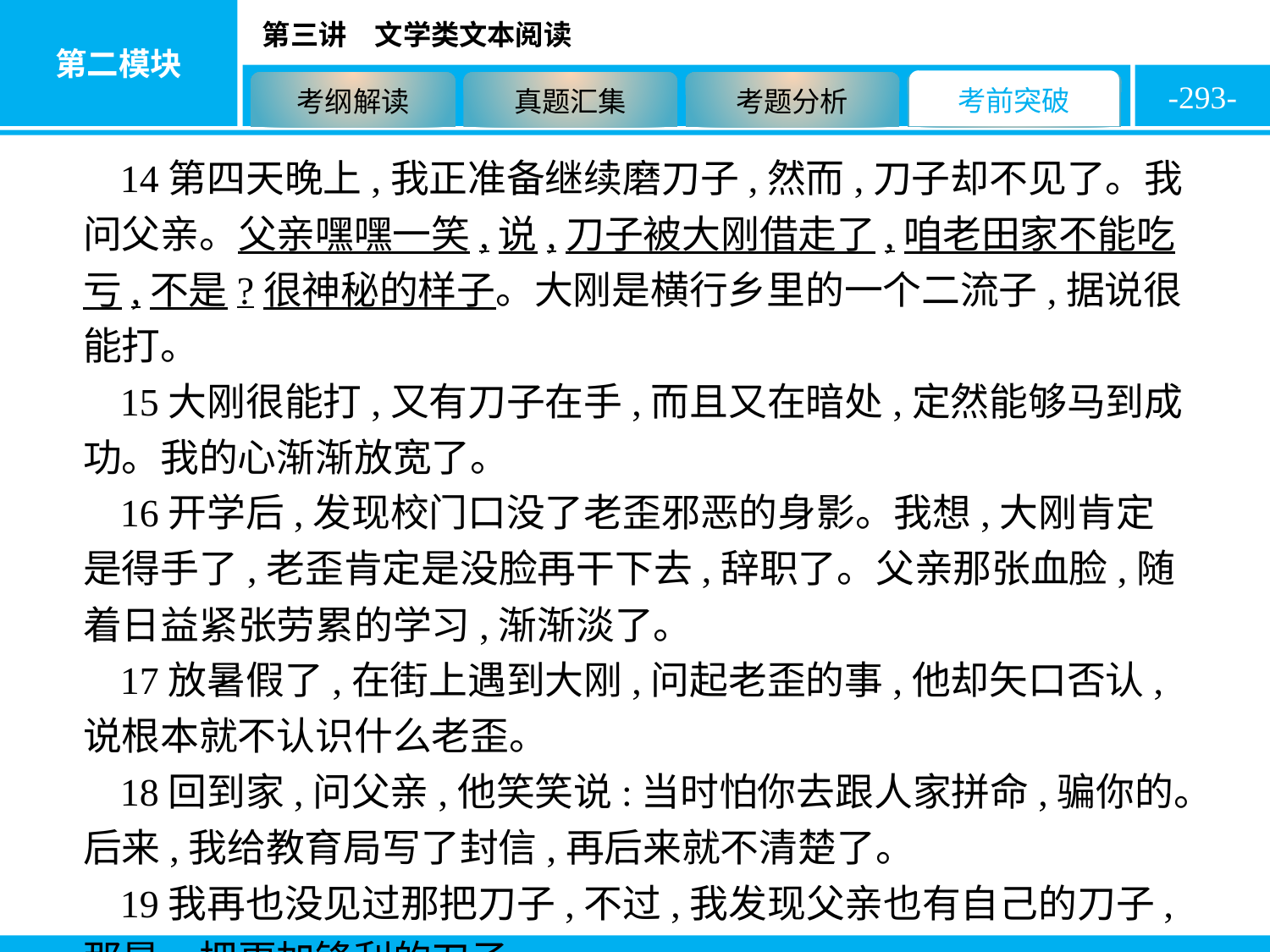

-293-
14第四天晚上,我正准备继续磨刀子,然而,刀子却不见了。我问父亲。父亲嘿嘿一笑,说,刀子被大刚借走了,咱老田家不能吃亏,不是?很神秘的样子。大刚是横行乡里的一个二流子,据说很能打。
15大刚很能打,又有刀子在手,而且又在暗处,定然能够马到成功。我的心渐渐放宽了。
16开学后,发现校门口没了老歪邪恶的身影。我想,大刚肯定是得手了,老歪肯定是没脸再干下去,辞职了。父亲那张血脸,随着日益紧张劳累的学习,渐渐淡了。
17放暑假了,在街上遇到大刚,问起老歪的事,他却矢口否认,说根本就不认识什么老歪。
18回到家,问父亲,他笑笑说:当时怕你去跟人家拼命,骗你的。后来,我给教育局写了封信,再后来就不清楚了。
19我再也没见过那把刀子,不过,我发现父亲也有自己的刀子,那是一把更加锋利的刀子。